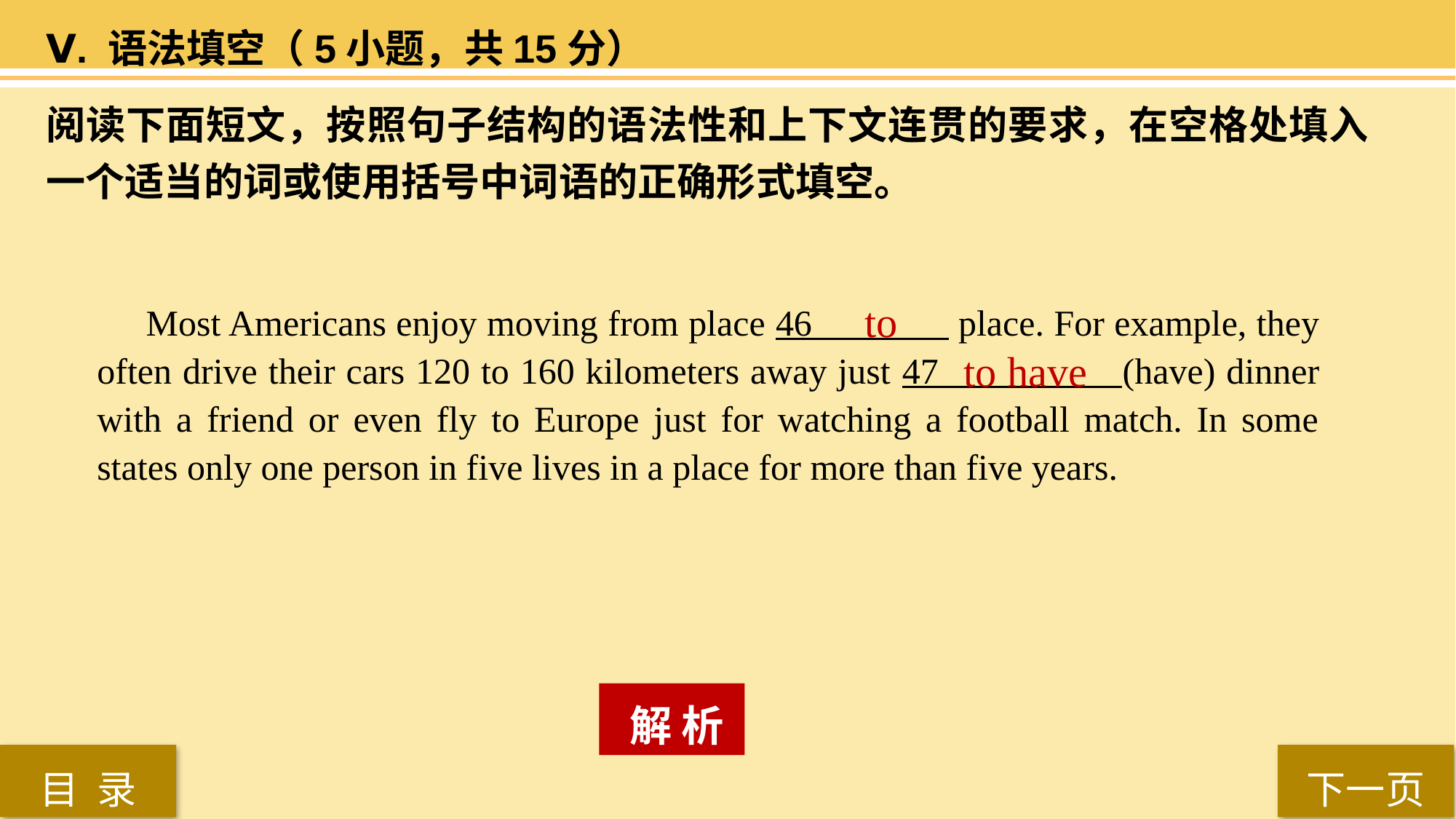

Ⅴ. 语法填空（5小题，共15分）
阅读下面短文，按照句子结构的语法性和上下文连贯的要求，在空格处填入一个适当的词或使用括号中词语的正确形式填空。
 to
     Most Americans enjoy moving from place 46               place. For example, they often drive their cars 120 to 160 kilometers away just 47                 (have) dinner with a friend or even fly to Europe just for watching a football match. In some states only one person in five lives in a place for more than five years.

to have
 解 析